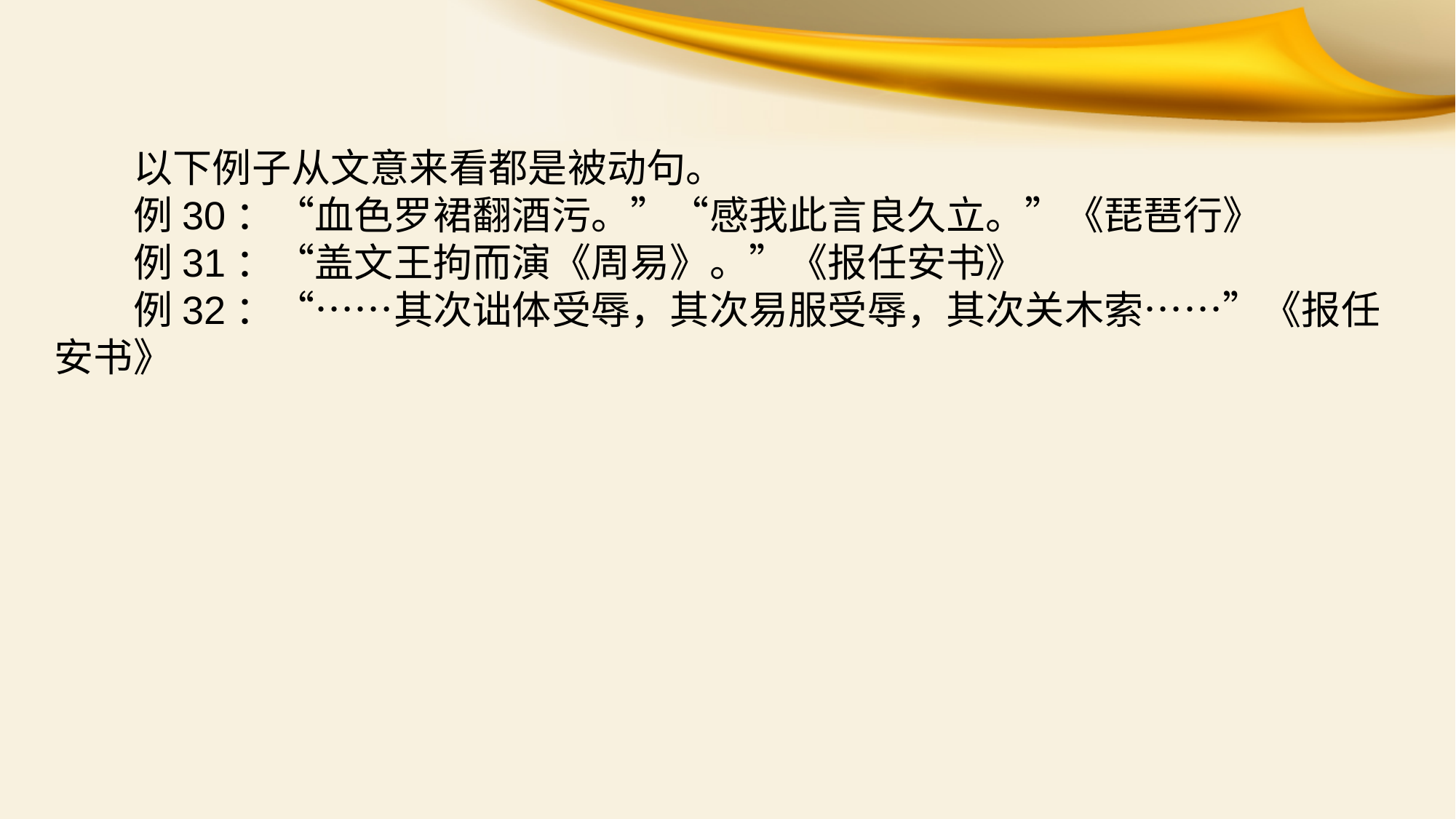

以下例子从文意来看都是被动句。
　　例30：“血色罗裙翻酒污。”“感我此言良久立。”《琵琶行》
　　例31：“盖文王拘而演《周易》。”《报任安书》
　　例32：“……其次诎体受辱，其次易服受辱，其次关木索……”《报任安书》